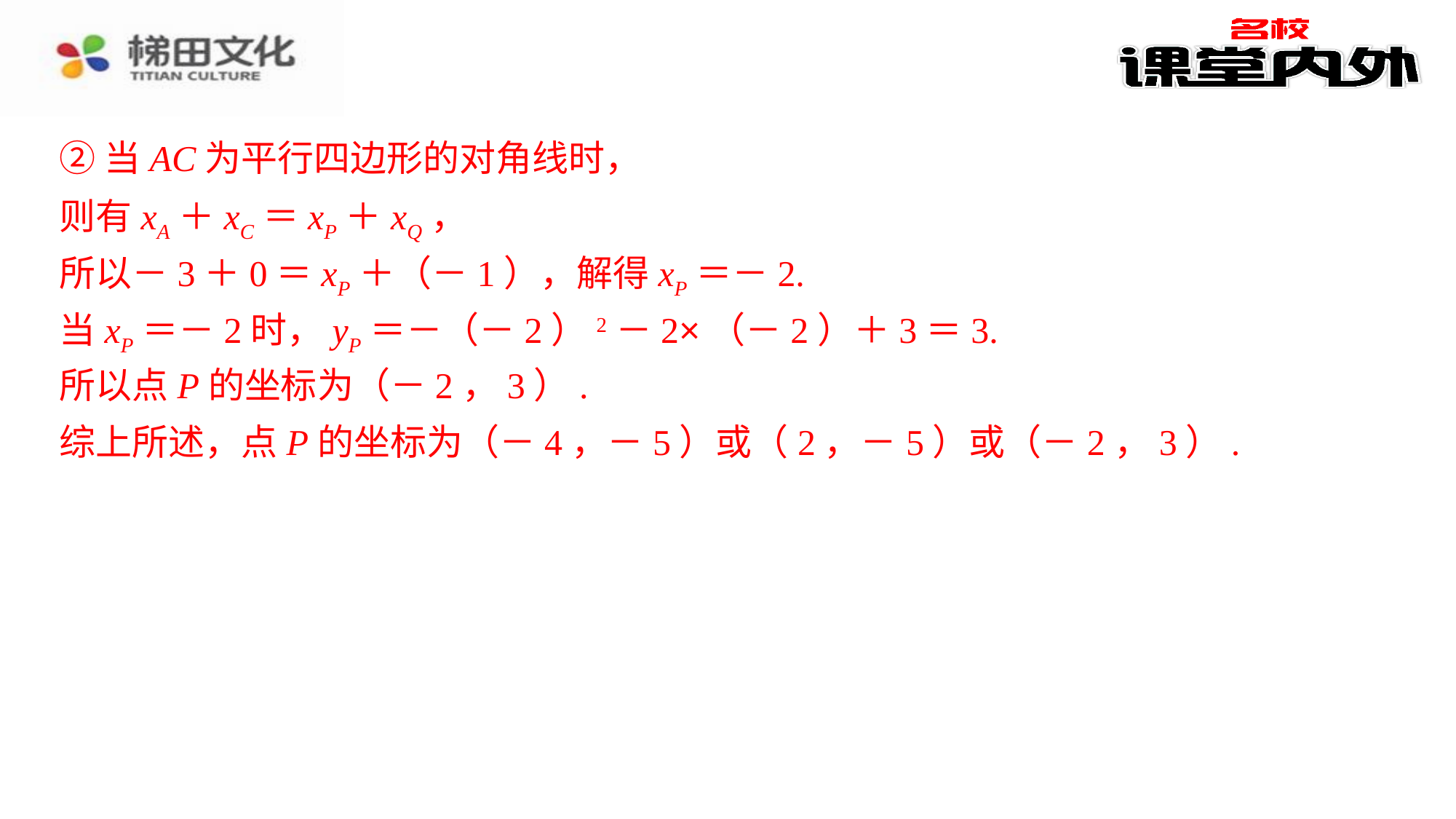

②当AC为平行四边形的对角线时，
②当AC为平行四边形的对角线时，⁠
则有xA＋xC＝xP＋xQ，⁠
所以－3＋0＝xP＋（－1），解得xP＝－2.⁠
当xP＝－2时，yP＝－（－2）2－2×（－2）＋3＝3.⁠
所以点P的坐标为（－2，3）.⁠
综上所述，点P的坐标为（－4，－5）或（2，－5）或（－2，3）.⁠
则有xA＋xC＝xP＋xQ，
所以－3＋0＝xP＋（－1），解得xP＝－2.
当xP＝－2时，yP＝－（－2）2－2×（－2）＋3＝3.
所以点P的坐标为（－2，3）.
综上所述，点P的坐标为（－4，－5）或（2，－5）或（－2，3）.